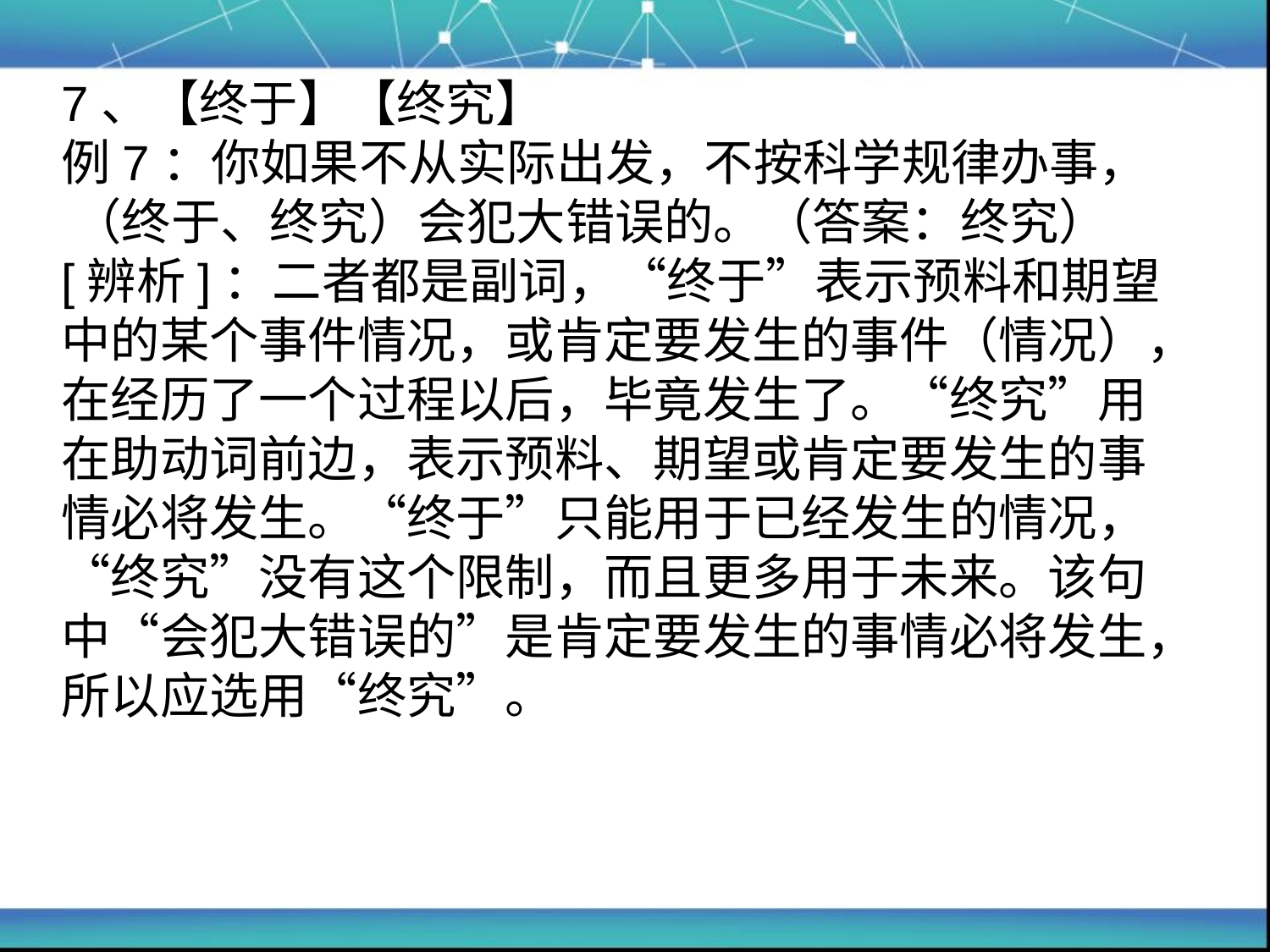

# 7、【终于】【终究】 例7：你如果不从实际出发，不按科学规律办事，    （终于、终究）会犯大错误的。（答案：终究）  [辨析]：二者都是副词，“终于”表示预料和期望中的某个事件情况，或肯定要发生的事件（情况），在经历了一个过程以后，毕竟发生了。“终究”用在助动词前边，表示预料、期望或肯定要发生的事情必将发生。“终于”只能用于已经发生的情况，“终究”没有这个限制，而且更多用于未来。该句中“会犯大错误的”是肯定要发生的事情必将发生，所以应选用“终究”。